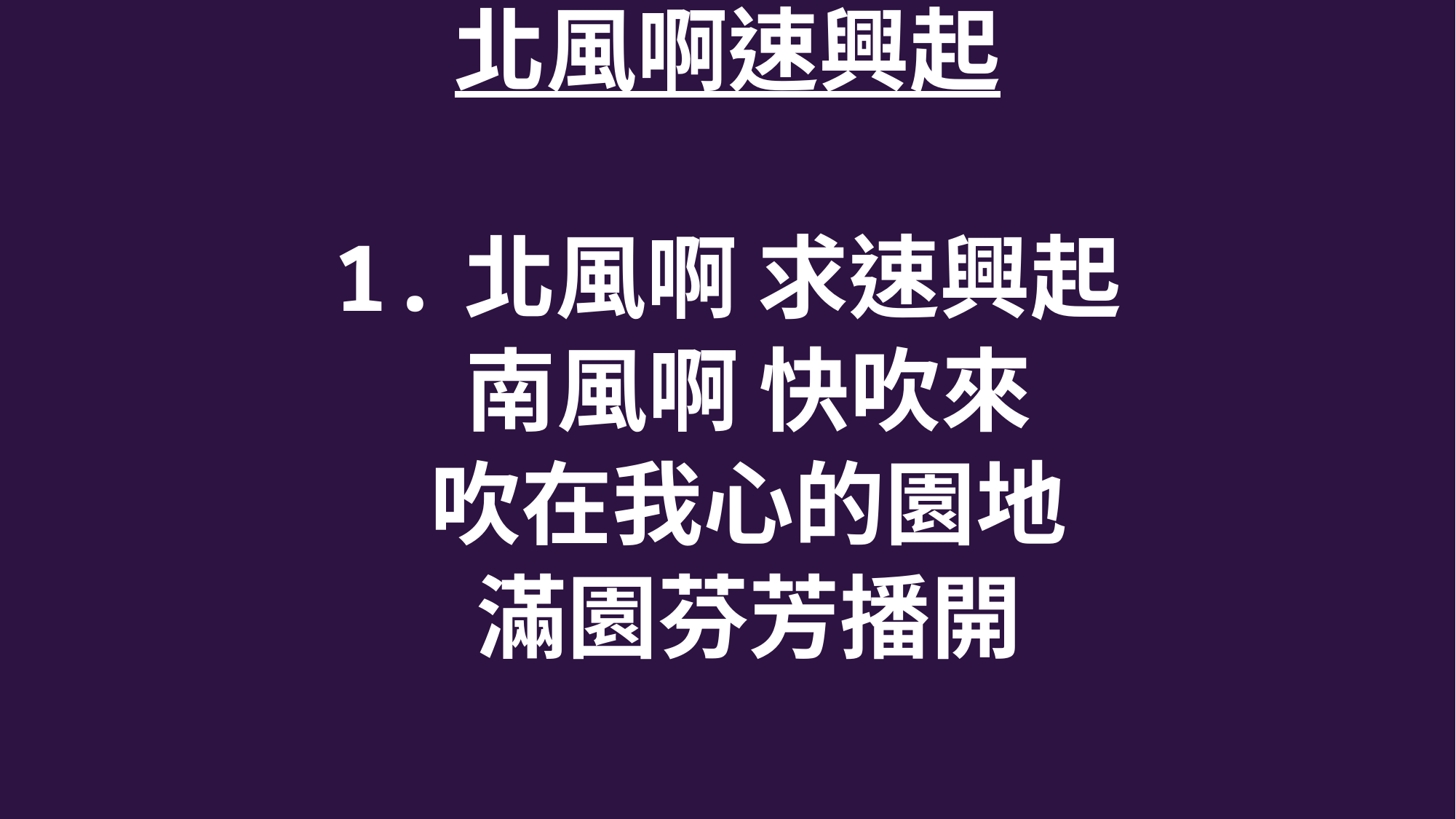

北風啊速興起

1.北風啊 求速興起
 南風啊 快吹來
 吹在我心的園地
 滿園芬芳播開